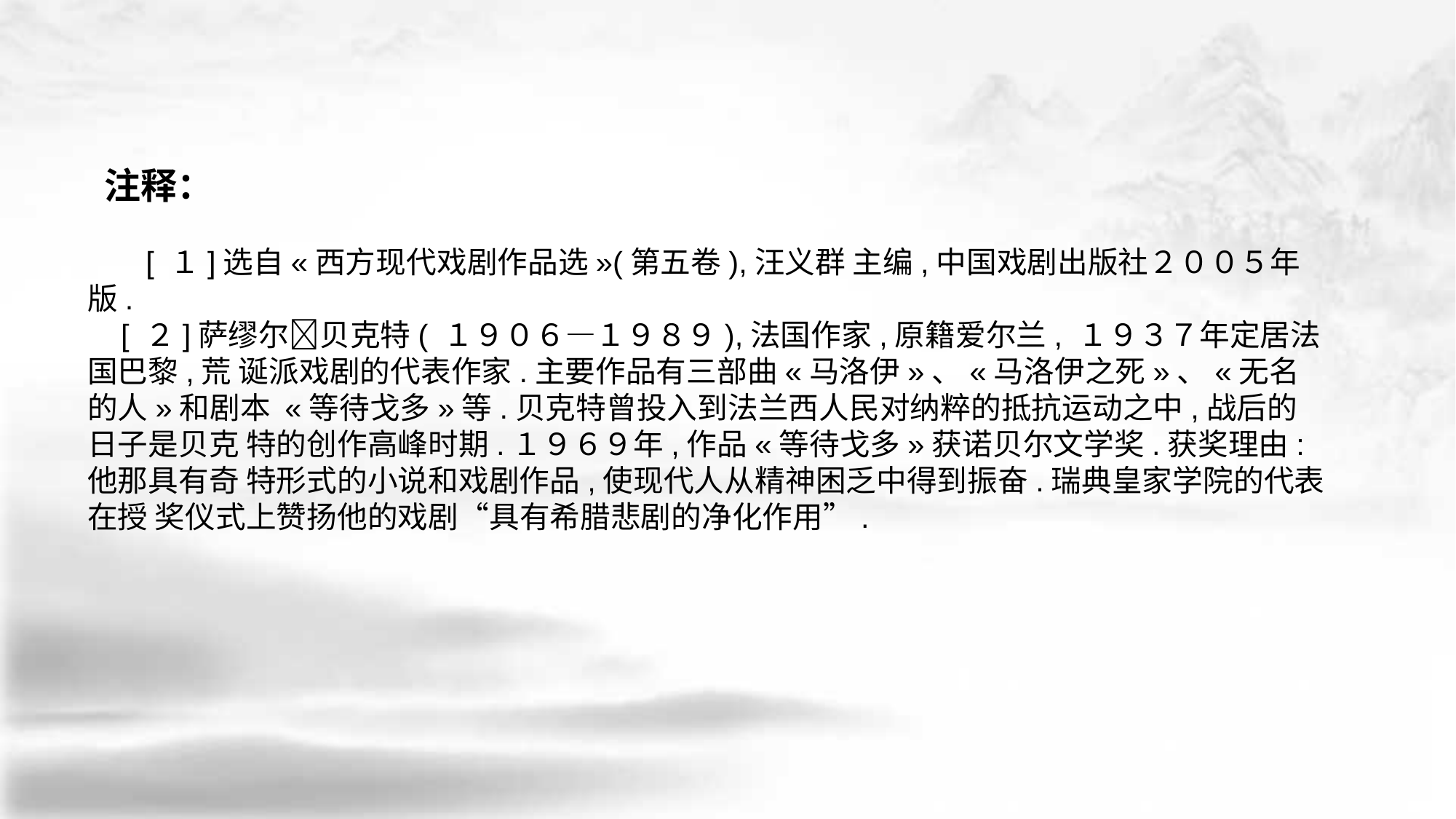

注释：

 　 [ １]选自«西方现代戏剧作品选»(第五卷),汪义群 主编,中国戏剧出版社２００５年版.
    [ ２]萨缪尔􀅰贝克特( １９０６—１９８９),法国作家,原籍爱尔兰, １９３７年定居法国巴黎,荒 诞派戏剧的代表作家.主要作品有三部曲«马洛伊»、«马洛伊之死»、«无名的人»和剧本 «等待戈多»等.贝克特曾投入到法兰西人民对纳粹的抵抗运动之中,战后的日子是贝克 特的创作高峰时期.１９６９年,作品«等待戈多»获诺贝尔文学奖.获奖理由:他那具有奇 特形式的小说和戏剧作品,使现代人从精神困乏中得到振奋.瑞典皇家学院的代表在授 奖仪式上赞扬他的戏剧“具有希腊悲剧的净化作用”.